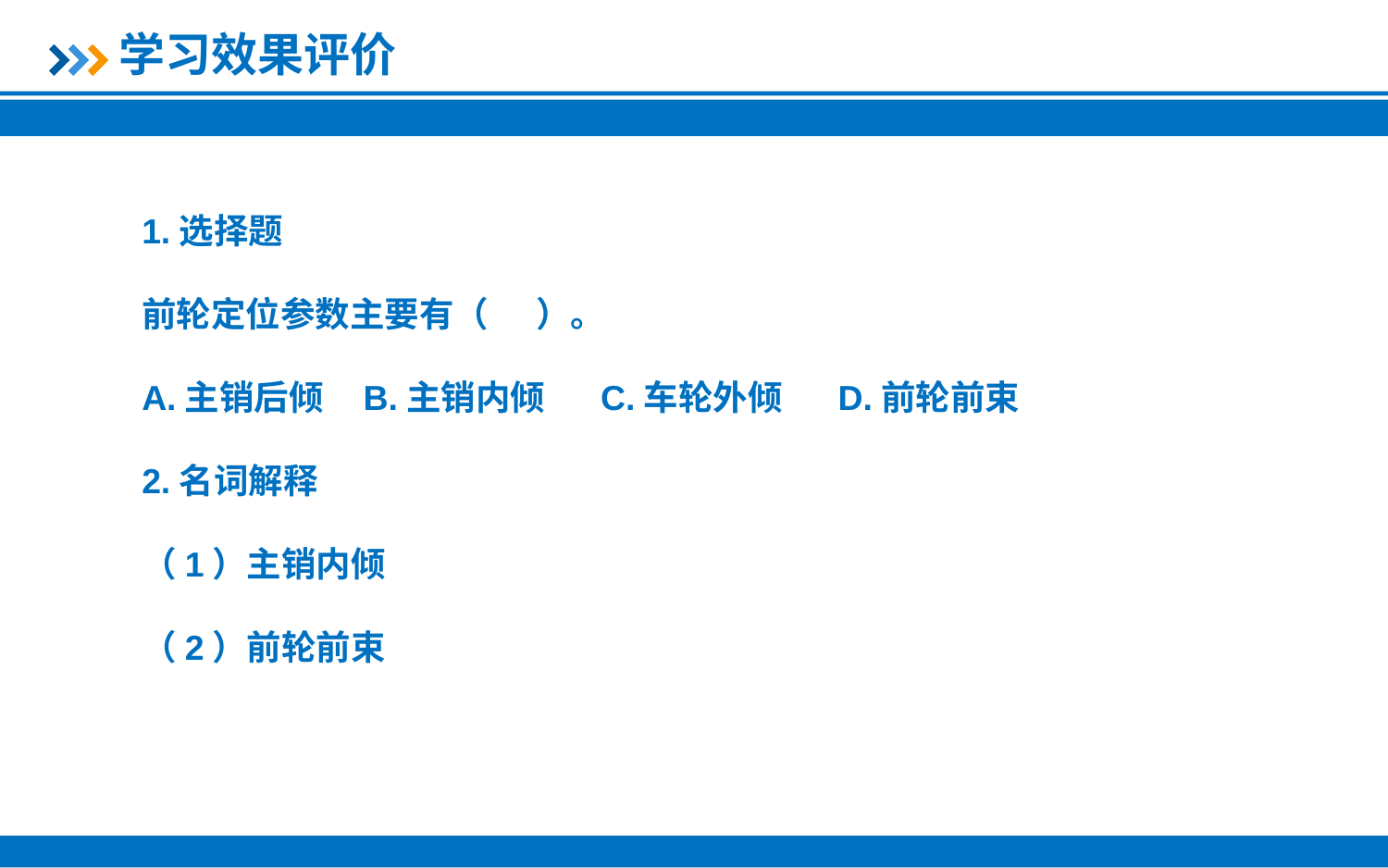

学习效果评价
1.选择题
前轮定位参数主要有（      ）。
A.主销后倾    B.主销内倾      C.车轮外倾      D.前轮前束
2.名词解释
（1）主销内倾
（2）前轮前束